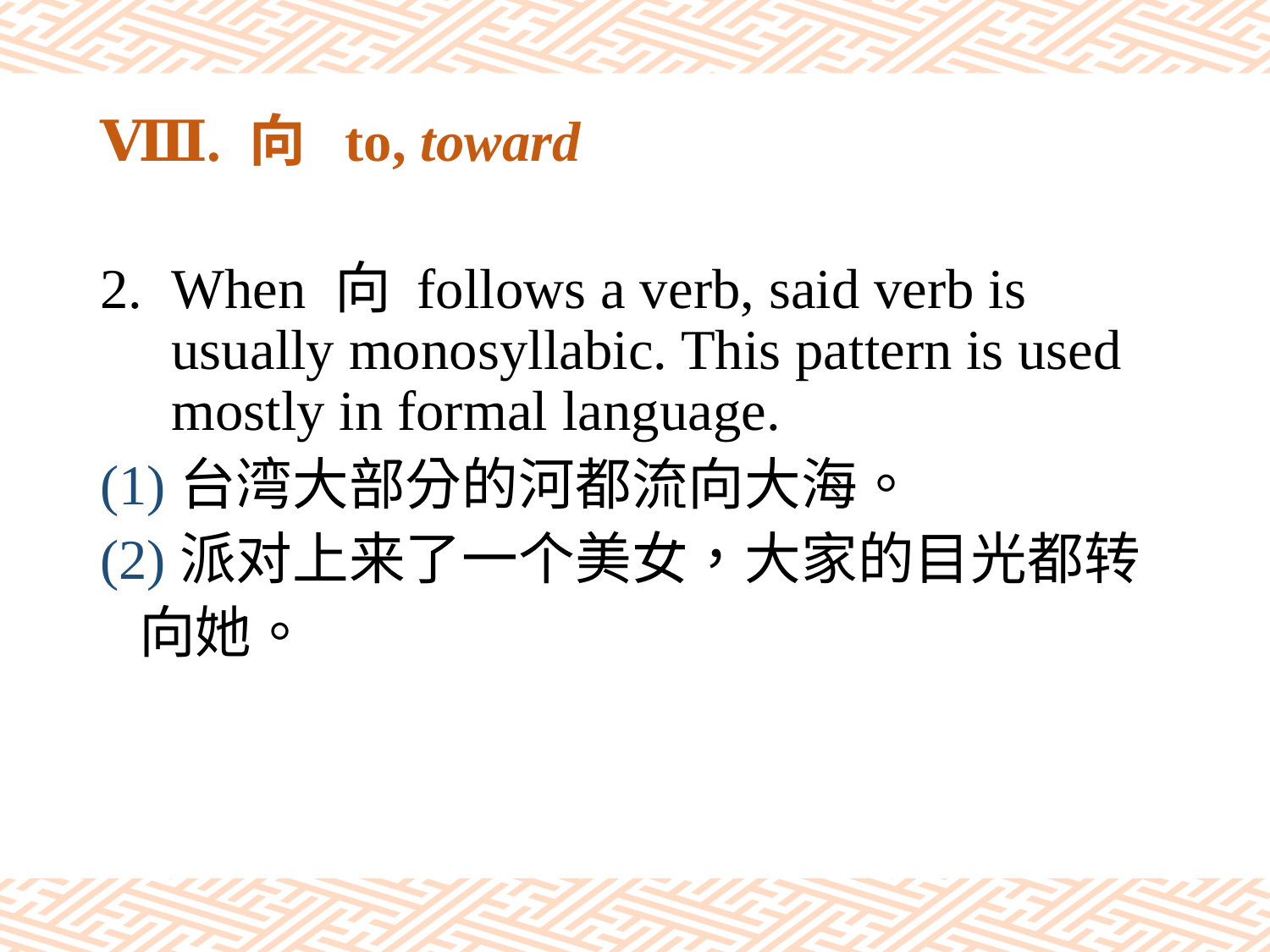

# Ⅷ. 向  to, toward
When 向 follows a verb, said verb is usually monosyllabic. This pattern is used mostly in formal language.
(1)台湾大部分的河都流向大海。
(2)派对上来了一个美女，大家的目光都转
  向她。